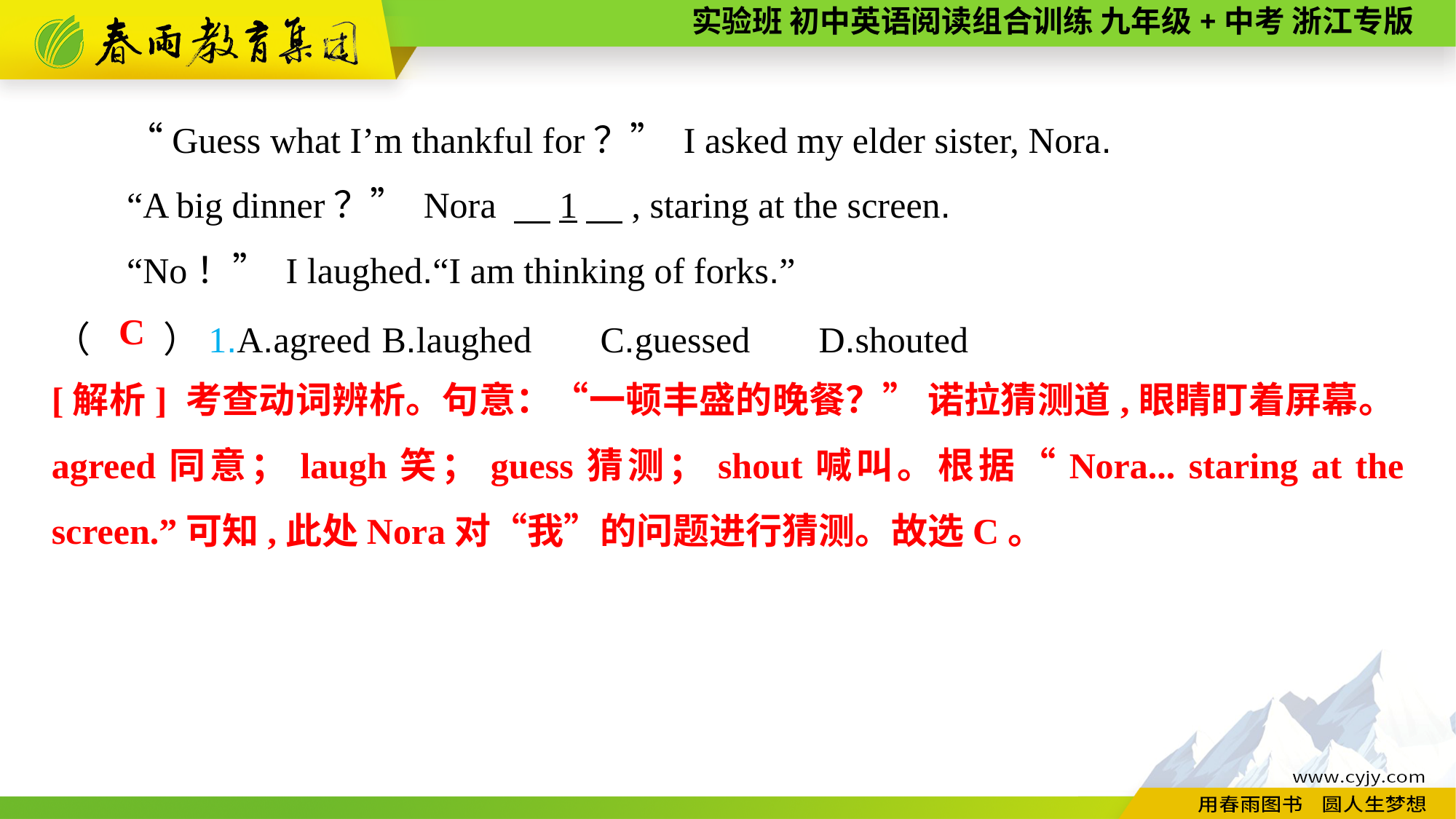

“Guess what I’m thankful for？” I asked my elder sister, Nora.
“A big dinner？” Nora 　1　, staring at the screen.
“No！” I laughed.“I am thinking of forks.”
（　　）1.A.agreed	B.laughed	C.guessed	D.shouted
C
[解析] 考查动词辨析。句意：“一顿丰盛的晚餐？” 诺拉猜测道,眼睛盯着屏幕。agreed同意；laugh笑；guess猜测；shout喊叫。根据“Nora... staring at the screen.”可知,此处Nora对“我”的问题进行猜测。故选C。